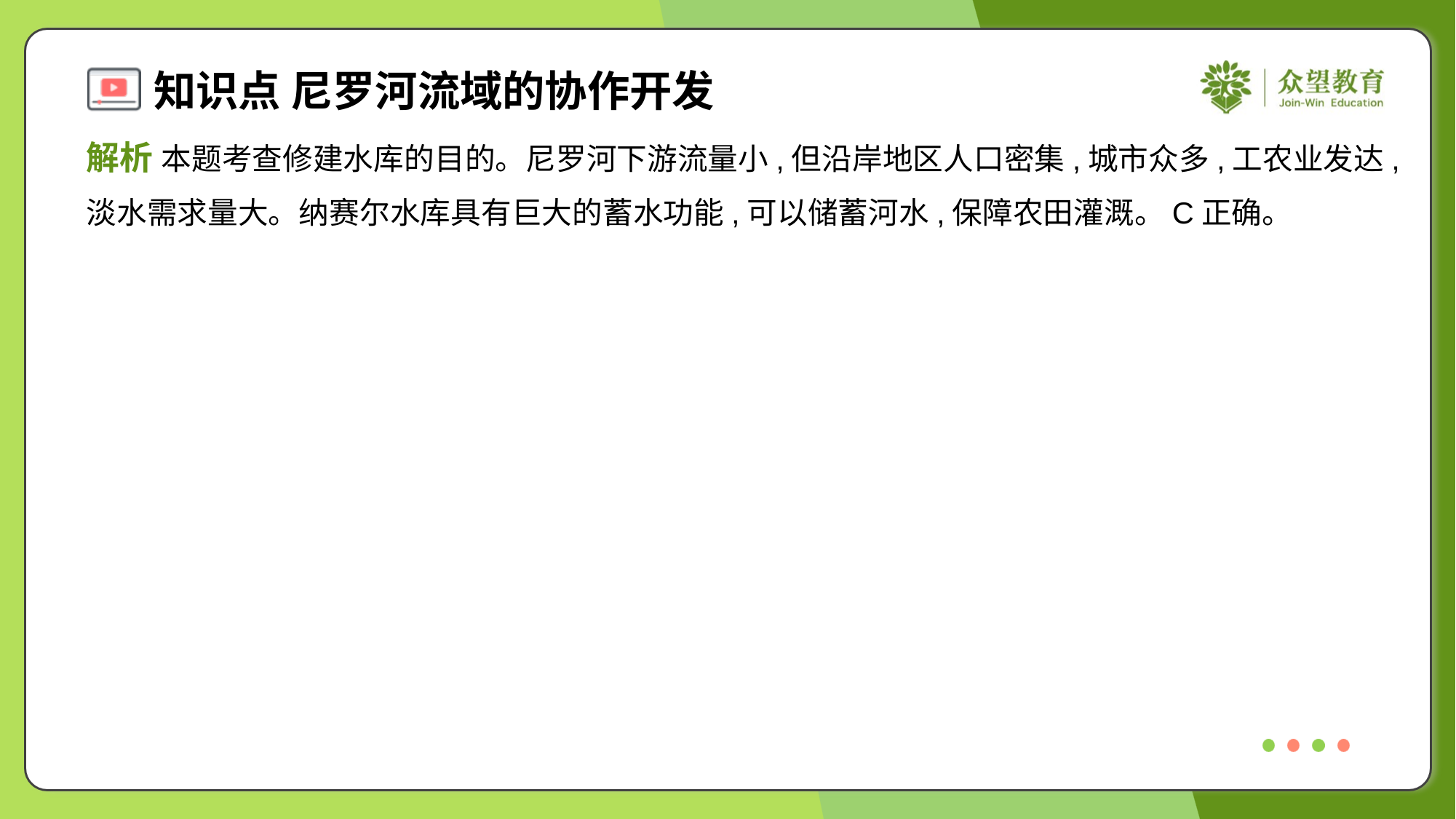

解析 本题考查修建水库的目的。尼罗河下游流量小,但沿岸地区人口密集,城市众多,工农业发达,
淡水需求量大。纳赛尔水库具有巨大的蓄水功能,可以储蓄河水,保障农田灌溉。C正确。